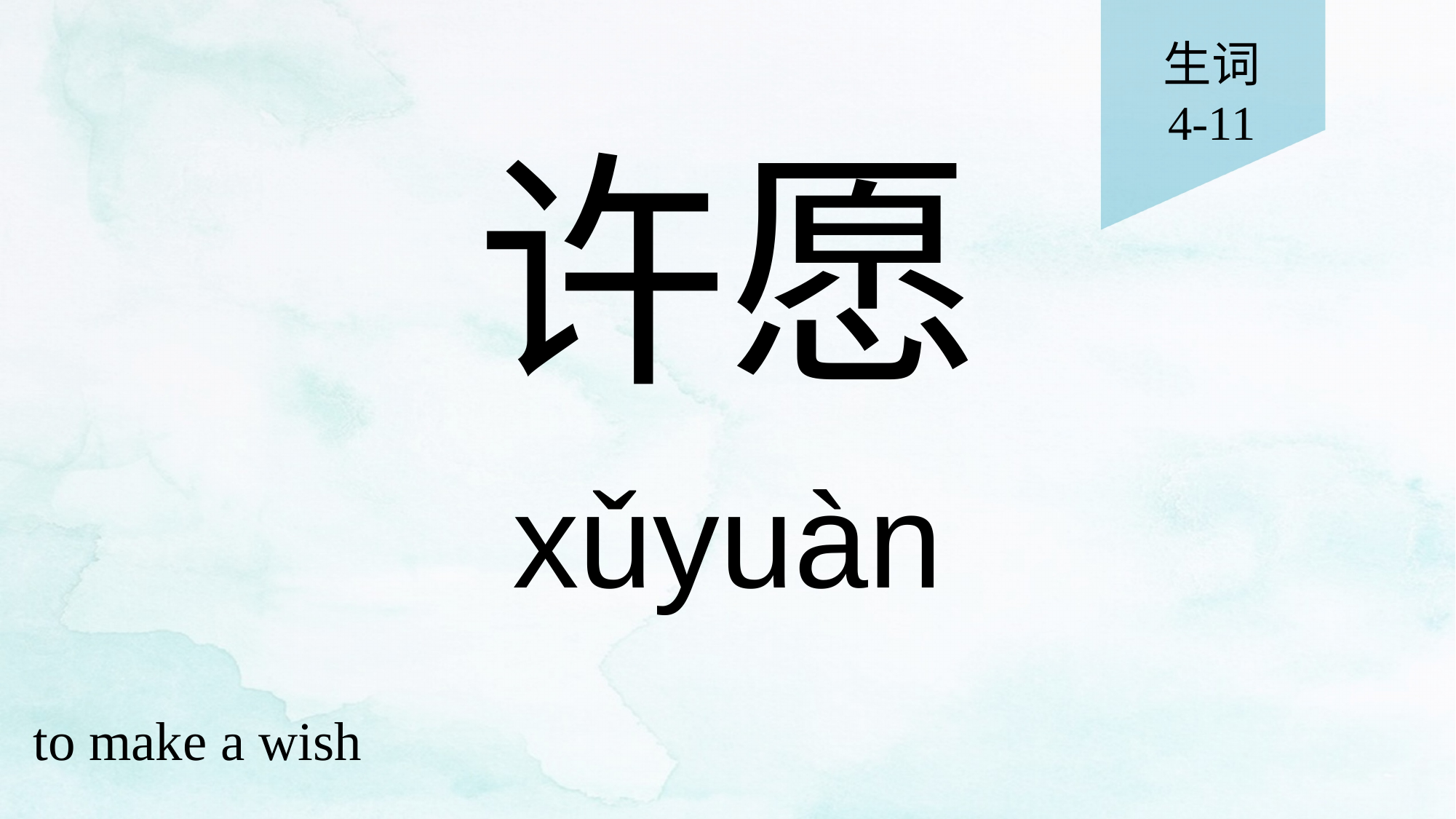

生词
4-11
# 许愿
xǔyuàn
to make a wish